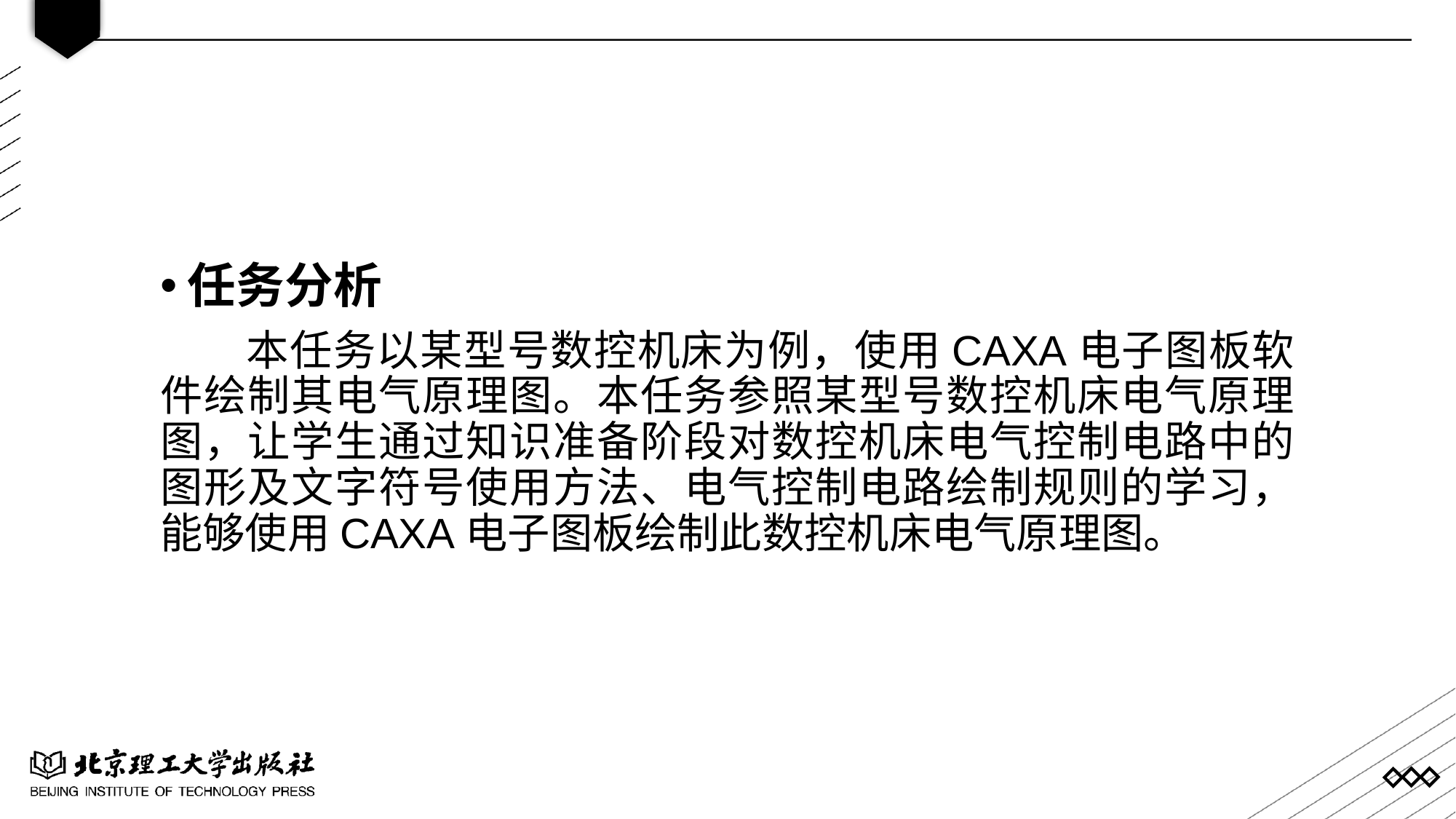

任务分析
本任务以某型号数控机床为例，使用CAXA电子图板软件绘制其电气原理图。本任务参照某型号数控机床电气原理图，让学生通过知识准备阶段对数控机床电气控制电路中的图形及文字符号使用方法、电气控制电路绘制规则的学习，能够使用CAXA电子图板绘制此数控机床电气原理图。